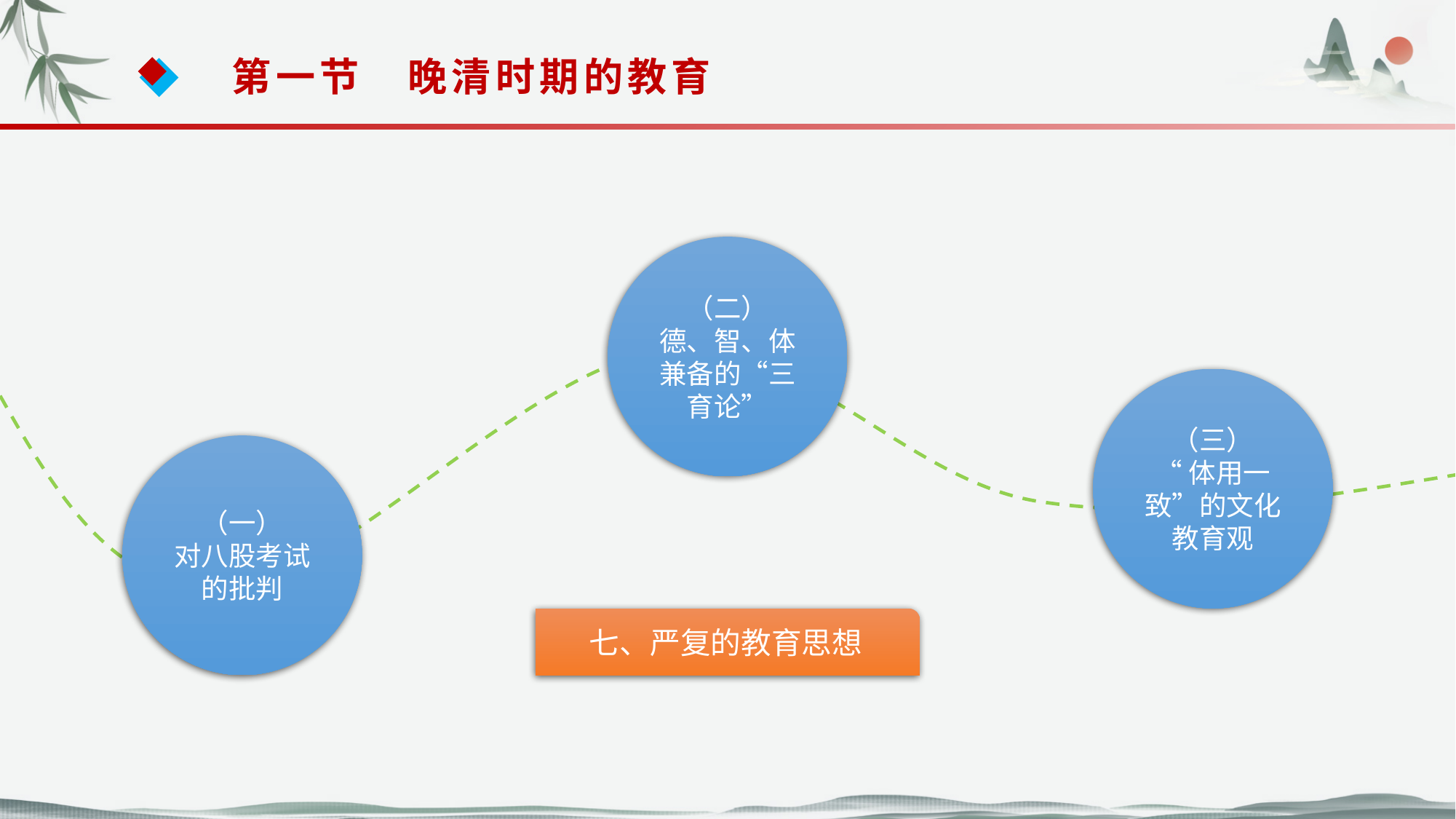

第一节　晚清时期的教育

（二）
德、智、体兼备的“三育论”

（三）
“体用一致”的文化教育观
（一）
对八股考试的批判
七、严复的教育思想